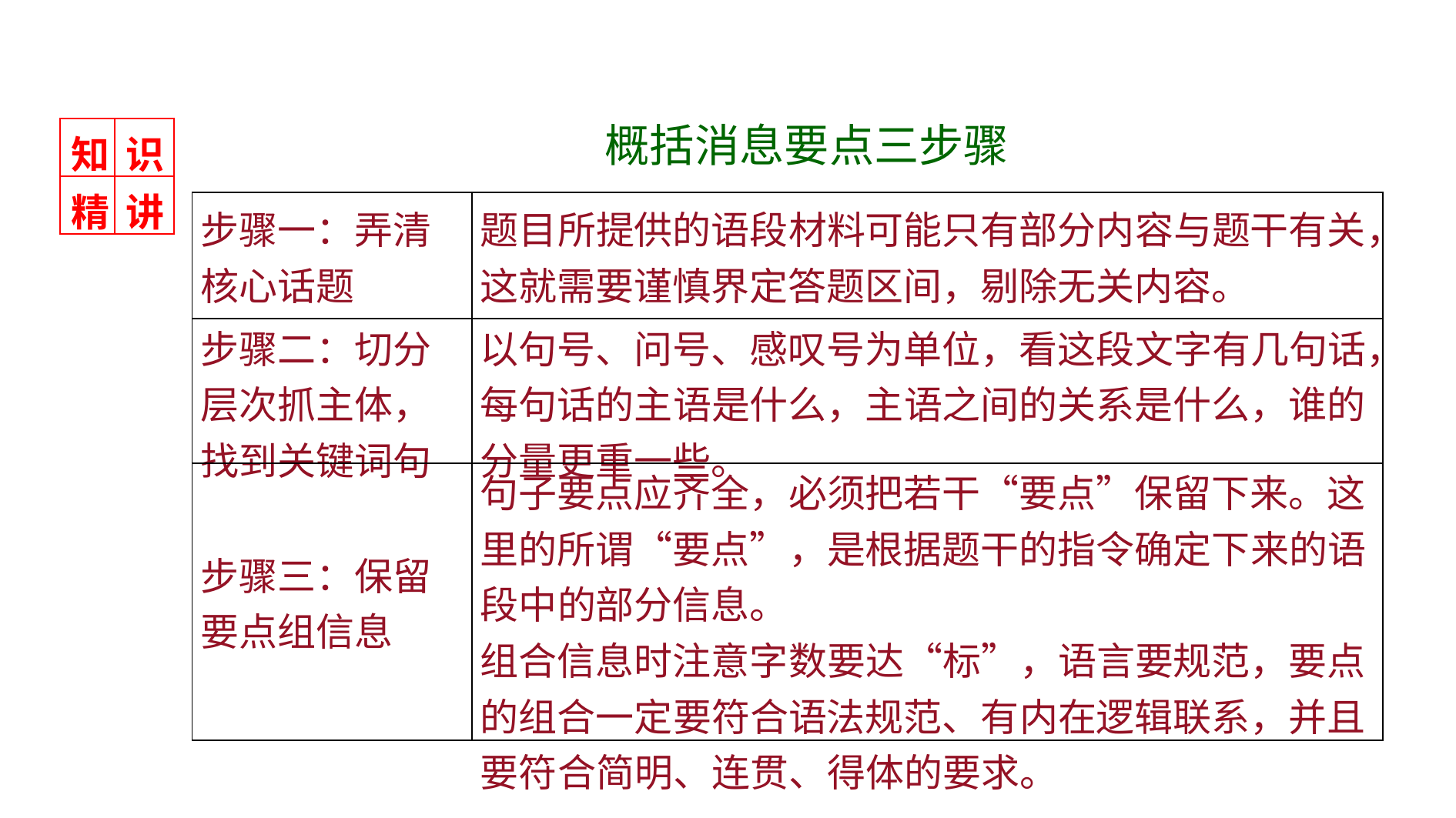

概括消息要点三步骤
| 知 | 识 |
| --- | --- |
| 精 | 讲 |
| 步骤一：弄清核心话题 | 题目所提供的语段材料可能只有部分内容与题干有关，这就需要谨慎界定答题区间，剔除无关内容。 |
| --- | --- |
| 步骤二：切分层次抓主体，找到关键词句 | 以句号、问号、感叹号为单位，看这段文字有几句话，每句话的主语是什么，主语之间的关系是什么，谁的分量更重一些。 |
| 步骤三：保留要点组信息 | 句子要点应齐全，必须把若干“要点”保留下来。这里的所谓“要点”，是根据题干的指令确定下来的语段中的部分信息。 组合信息时注意字数要达“标”，语言要规范，要点的组合一定要符合语法规范、有内在逻辑联系，并且要符合简明、连贯、得体的要求。 |